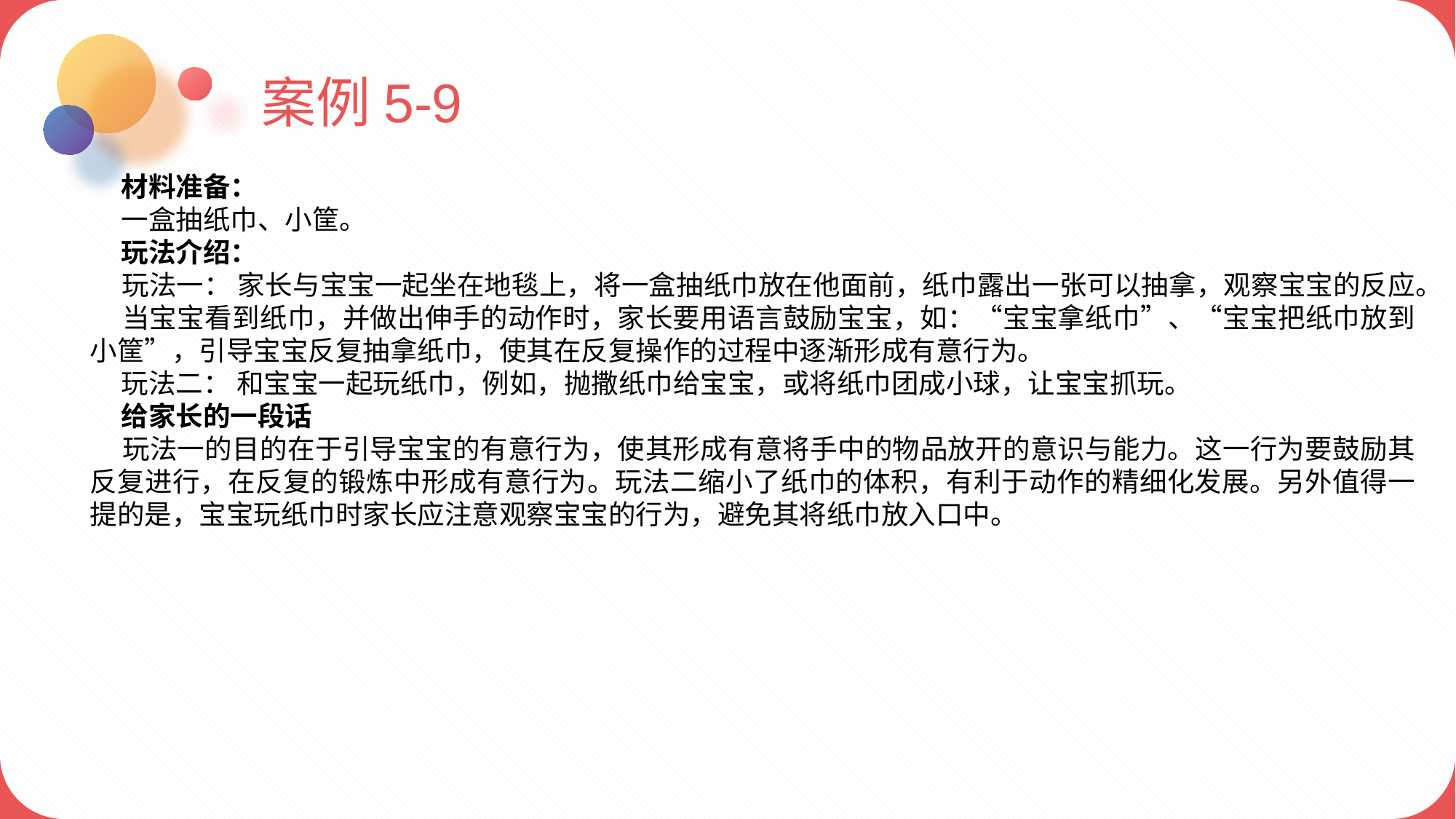

案例5-9
    材料准备：
    一盒抽纸巾、小筐。
    玩法介绍：
    玩法一： 家长与宝宝一起坐在地毯上，将一盒抽纸巾放在他面前，纸巾露出一张可以抽拿，观察宝宝的反应。
    当宝宝看到纸巾，并做出伸手的动作时，家长要用语言鼓励宝宝，如：“宝宝拿纸巾”、“宝宝把纸巾放到小筐”，引导宝宝反复抽拿纸巾，使其在反复操作的过程中逐渐形成有意行为。
    玩法二： 和宝宝一起玩纸巾，例如，抛撒纸巾给宝宝，或将纸巾团成小球，让宝宝抓玩。
    给家长的一段话
    玩法一的目的在于引导宝宝的有意行为，使其形成有意将手中的物品放开的意识与能力。这一行为要鼓励其反复进行，在反复的锻炼中形成有意行为。玩法二缩小了纸巾的体积，有利于动作的精细化发展。另外值得一提的是，宝宝玩纸巾时家长应注意观察宝宝的行为，避免其将纸巾放入口中。